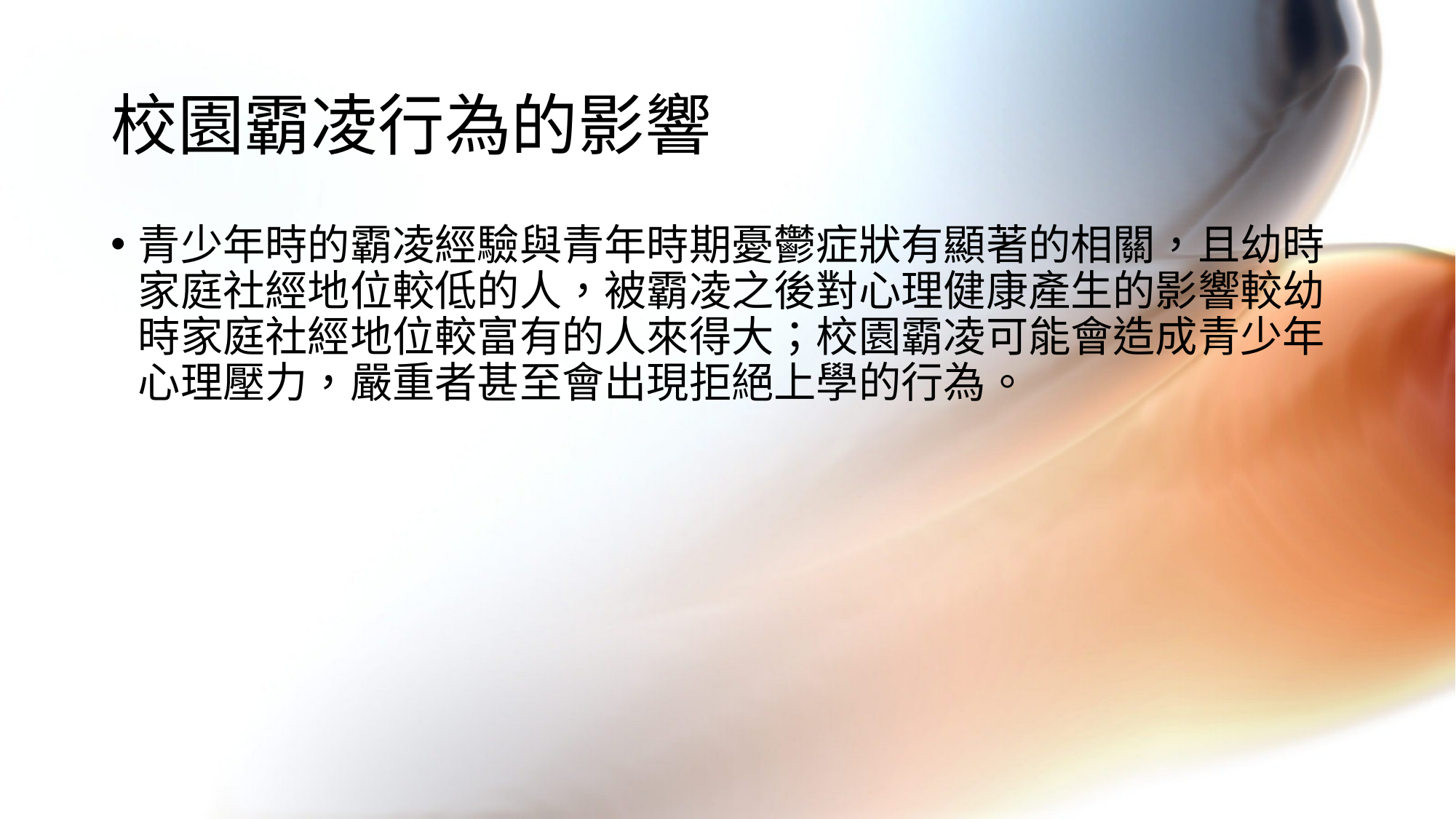

# 校園霸凌行為的影響
青少年時的霸凌經驗與青年時期憂鬱症狀有顯著的相關，且幼時家庭社經地位較低的人，被霸凌之後對心理健康產生的影響較幼時家庭社經地位較富有的人來得大；校園霸凌可能會造成青少年心理壓力，嚴重者甚至會出現拒絕上學的行為。